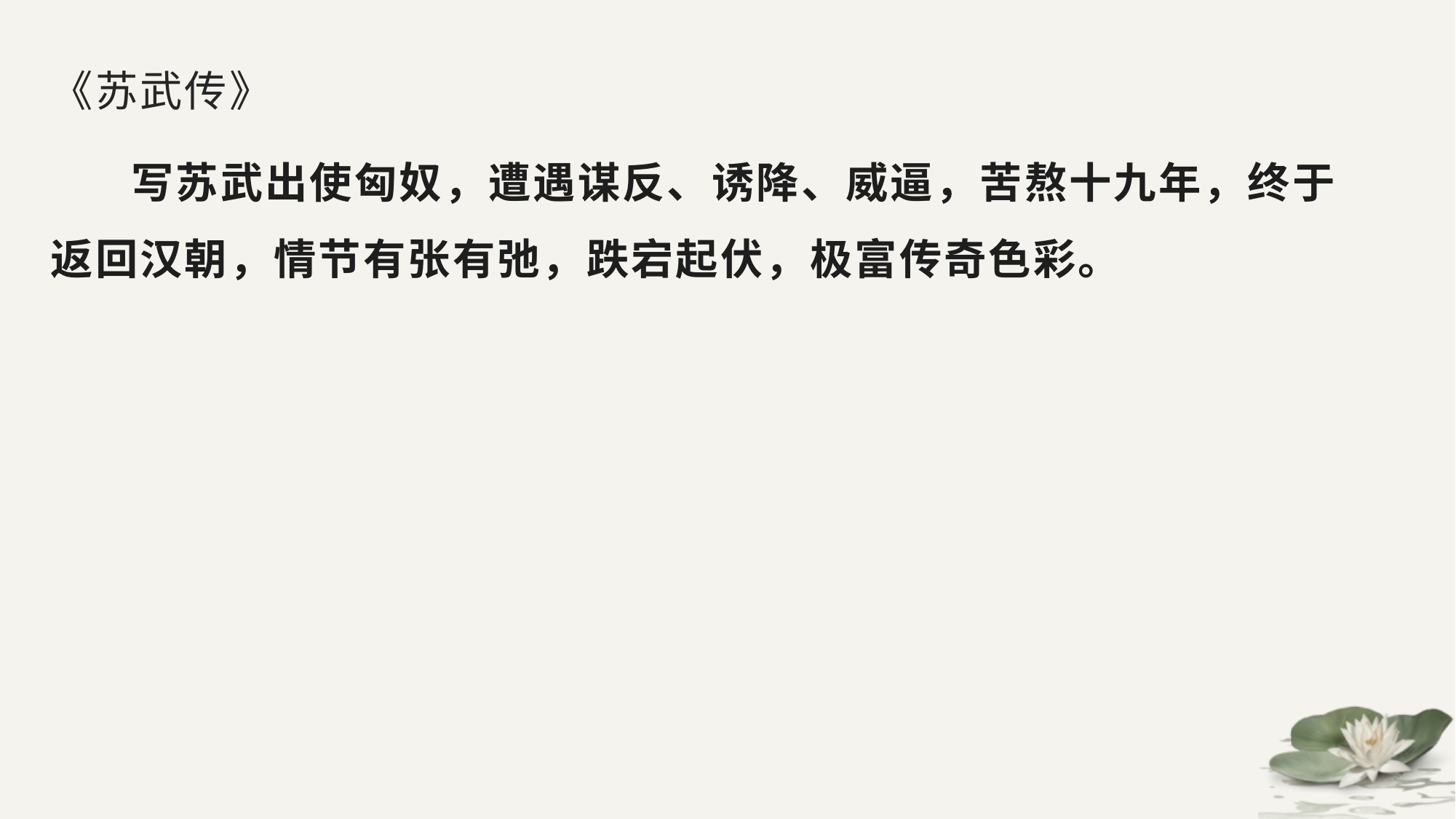

《苏武传》
      写苏武出使匈奴，遭遇谋反、诱降、威逼，苦熬十九年，终于返回汉朝，情节有张有弛，跌宕起伏，极富传奇色彩。